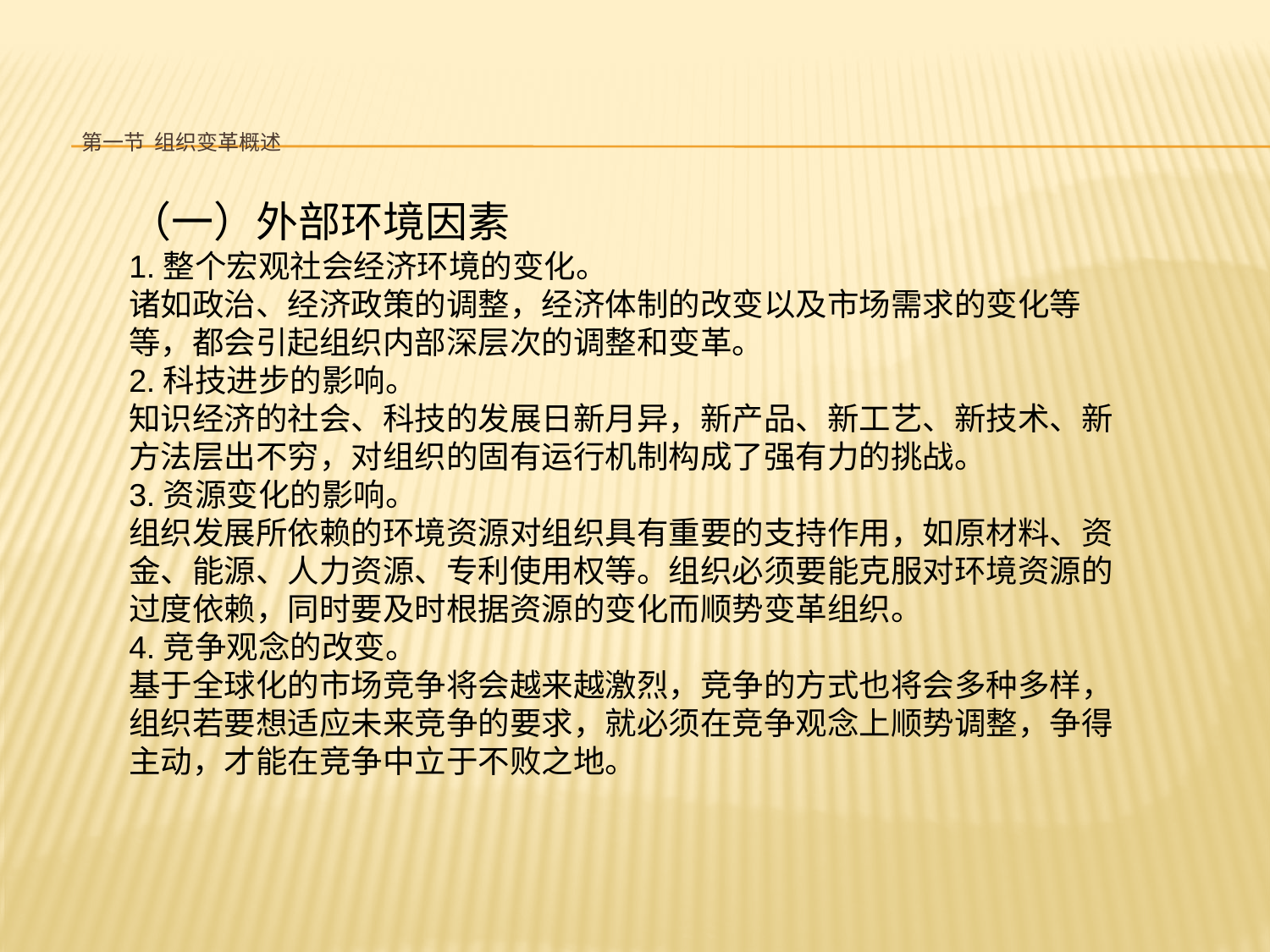

# 第一节  组织变革概述
（一）外部环境因素
1.整个宏观社会经济环境的变化。
诸如政治、经济政策的调整，经济体制的改变以及市场需求的变化等等，都会引起组织内部深层次的调整和变革。
2.科技进步的影响。
知识经济的社会、科技的发展日新月异，新产品、新工艺、新技术、新方法层出不穷，对组织的固有运行机制构成了强有力的挑战。
3.资源变化的影响。
组织发展所依赖的环境资源对组织具有重要的支持作用，如原材料、资金、能源、人力资源、专利使用权等。组织必须要能克服对环境资源的过度依赖，同时要及时根据资源的变化而顺势变革组织。
4.竞争观念的改变。
基于全球化的市场竞争将会越来越激烈，竞争的方式也将会多种多样，组织若要想适应未来竞争的要求，就必须在竞争观念上顺势调整，争得主动，才能在竞争中立于不败之地。